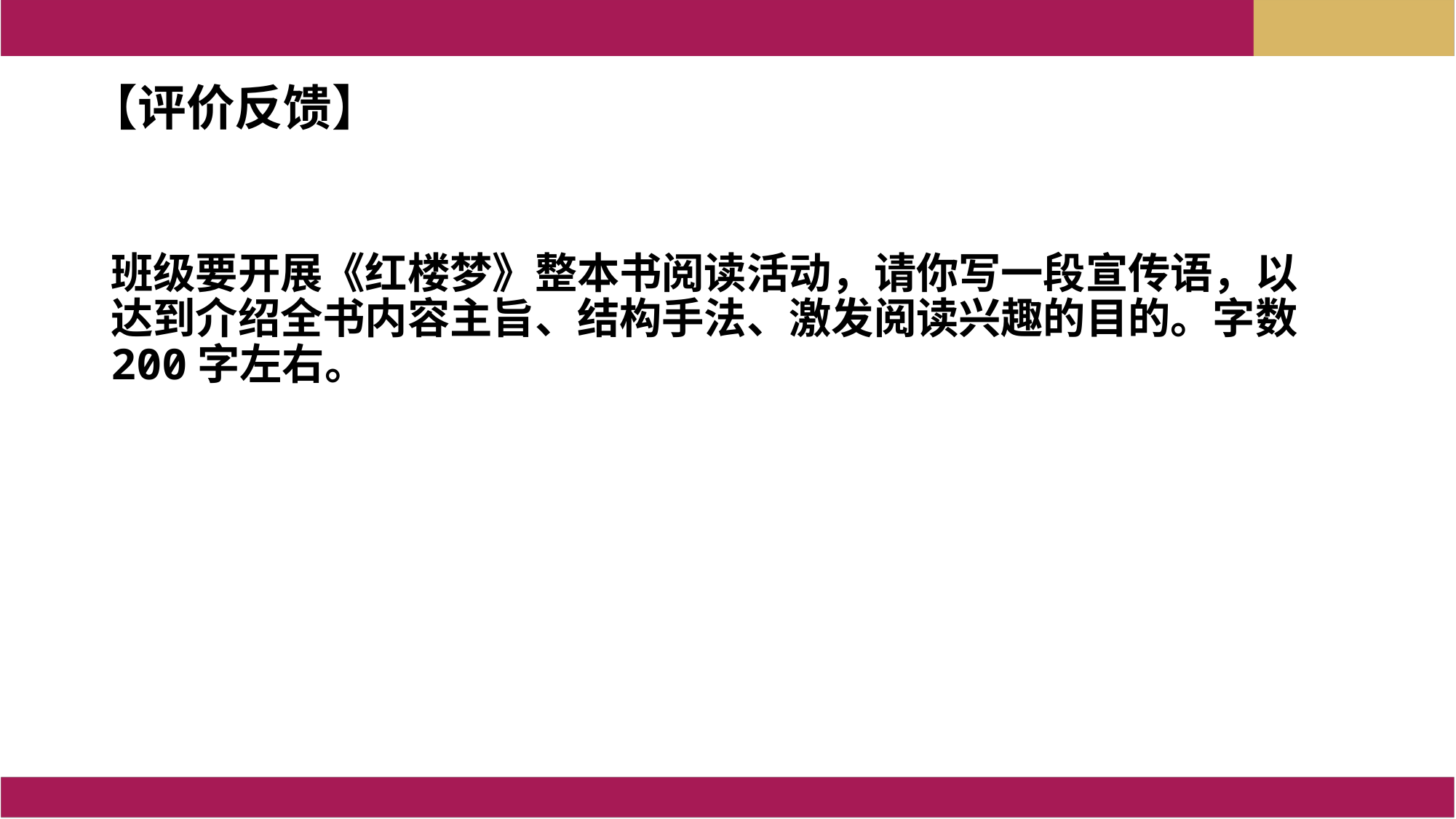

【评价反馈】
班级要开展《红楼梦》整本书阅读活动，请你写一段宣传语，以达到介绍全书内容主旨、结构手法、激发阅读兴趣的目的。字数200字左右。